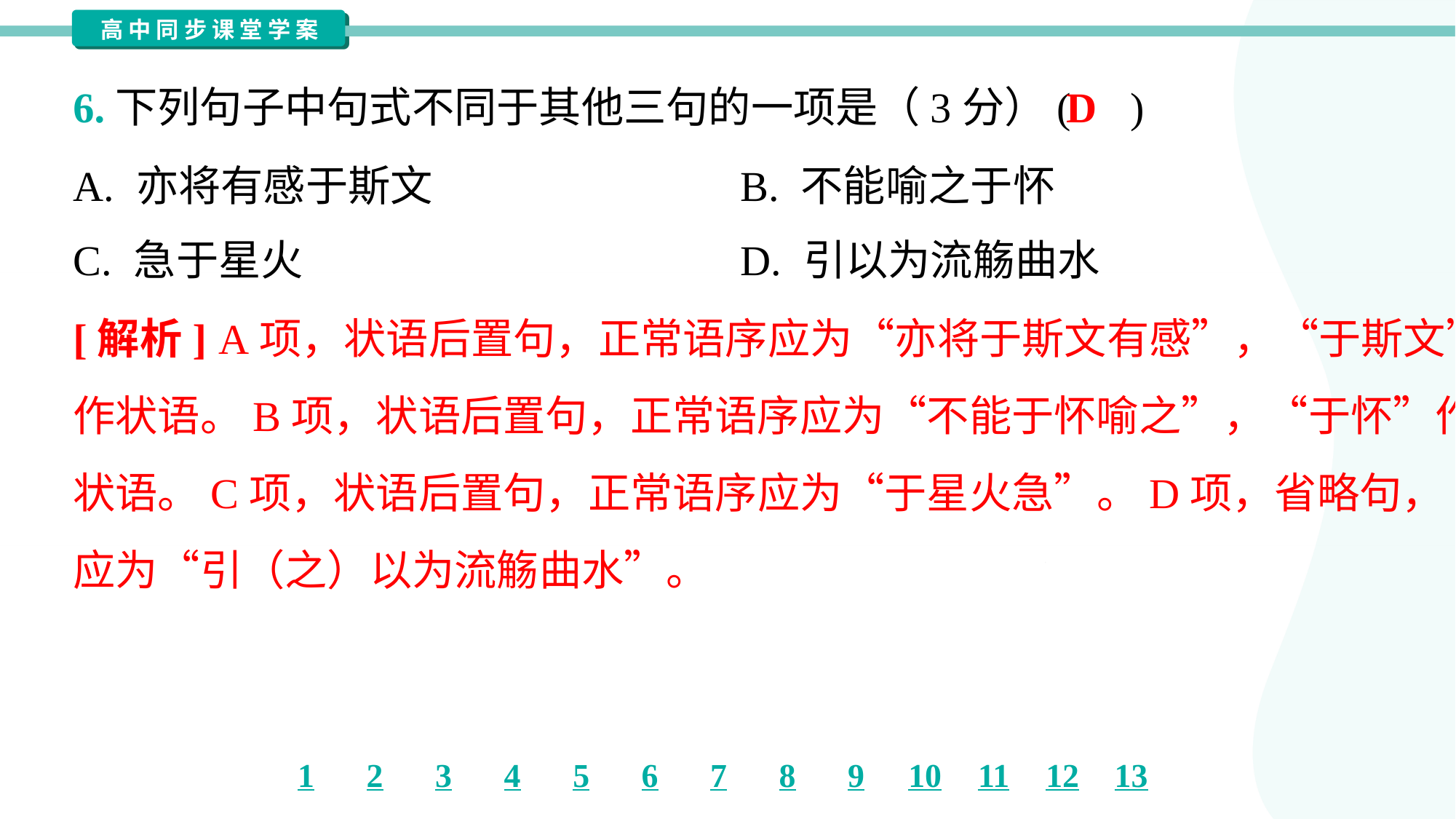

D
6.下列句子中句式不同于其他三句的一项是（3分）(     )
A. 亦将有感于斯文	B. 不能喻之于怀
C. 急于星火	D. 引以为流觞曲水
[解析] A项，状语后置句，正常语序应为“亦将于斯文有感”，“于斯文”
作状语。B项，状语后置句，正常语序应为“不能于怀喻之”，“于怀”作
状语。C项，状语后置句，正常语序应为“于星火急”。D项，省略句，
应为“引（之）以为流觞曲水”。